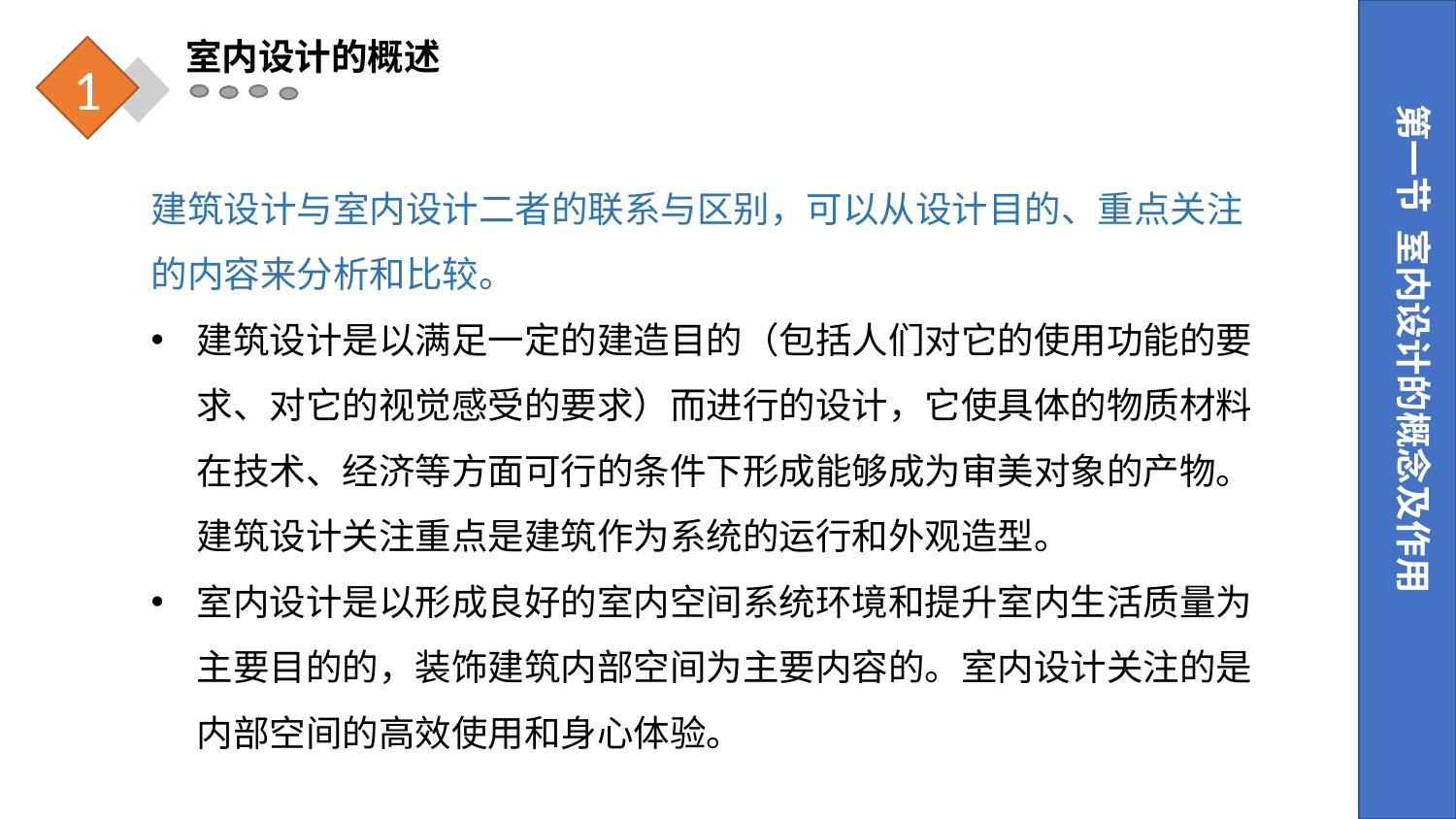

室内设计的概述
1

第一节  室内设计的概念及作用
建筑设计与室内设计二者的联系与区别，可以从设计目的、重点关注的内容来分析和比较。
建筑设计是以满足一定的建造目的（包括人们对它的使用功能的要求、对它的视觉感受的要求）而进行的设计，它使具体的物质材料在技术、经济等方面可行的条件下形成能够成为审美对象的产物。建筑设计关注重点是建筑作为系统的运行和外观造型。
室内设计是以形成良好的室内空间系统环境和提升室内生活质量为主要目的的，装饰建筑内部空间为主要内容的。室内设计关注的是内部空间的高效使用和身心体验。